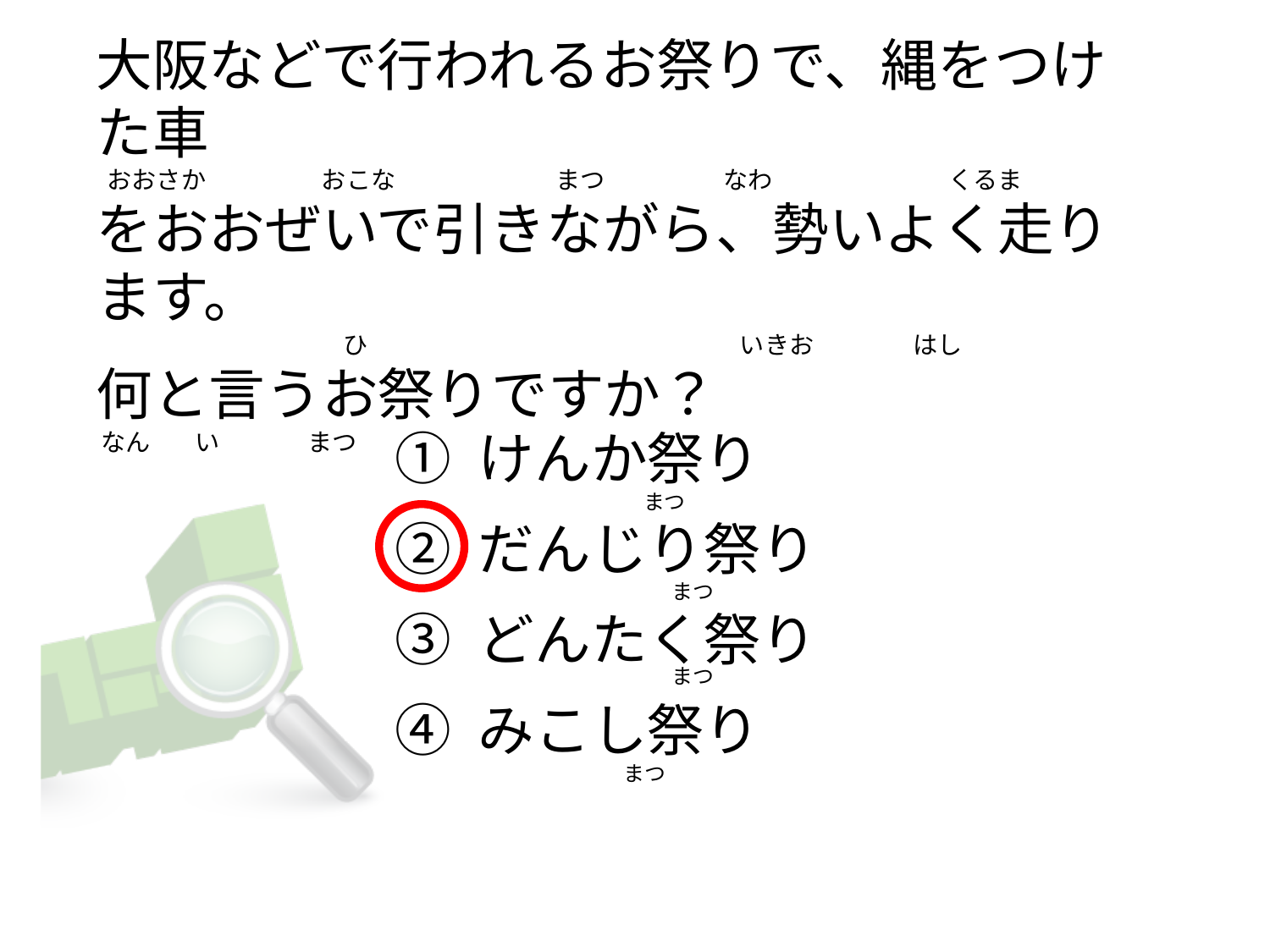

# 大阪などで行われるお祭りで、縄をつけた車  おおさか                     おこな                             まつ                 　なわ 　　                      くるま をおおぜいで引きながら、勢いよく走ります。                                              ひ　　　　　　　　　　　　　　　いきお                  はし 何と言うお祭りですか？  なん        い                まつ
① けんか祭り
② だんじり祭り
③ どんたく祭り
④ みこし祭り
                                   まつ

                                         まつ
                                         まつ
                                まつ